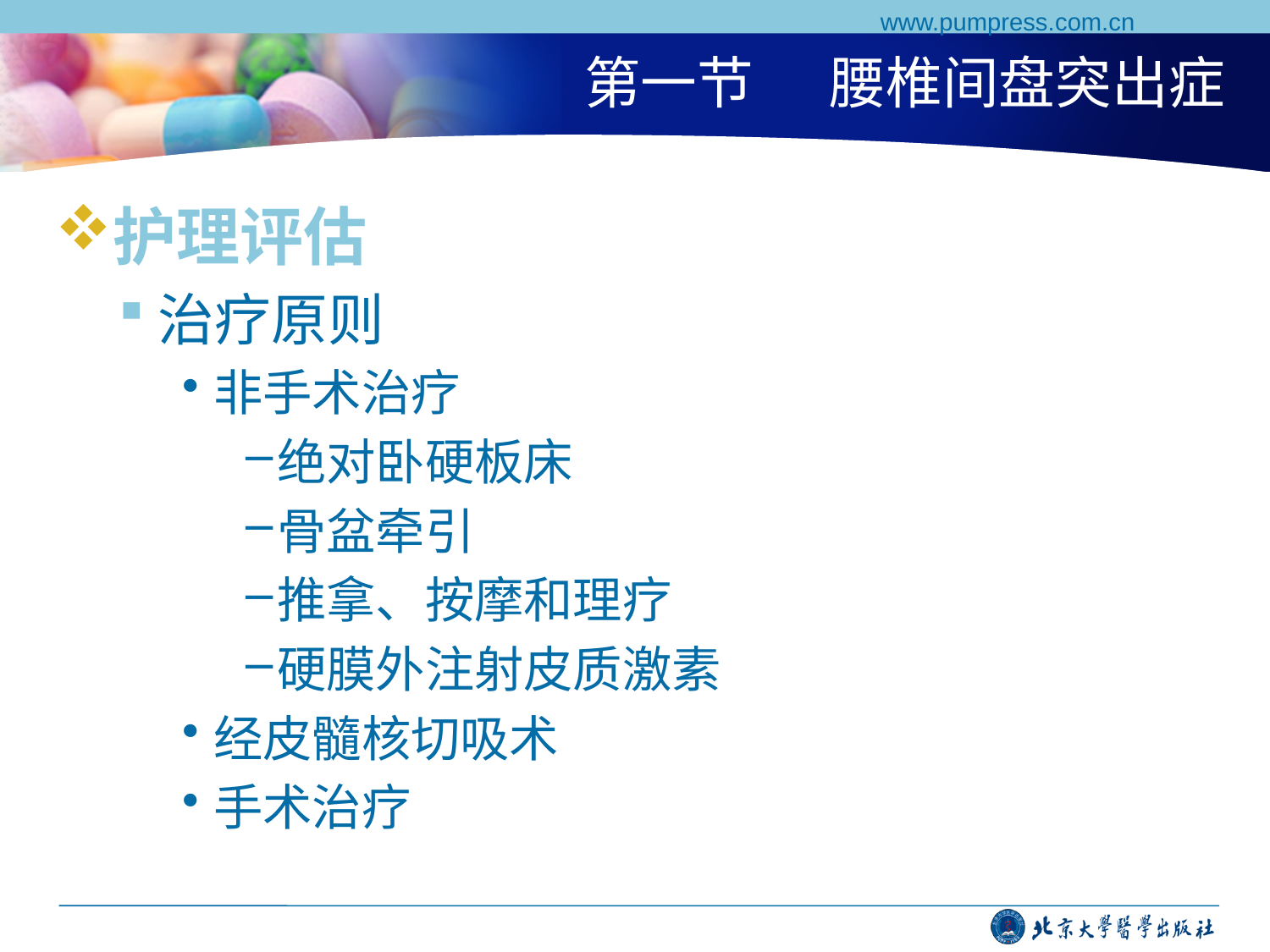

www.pumpress.com.cn
# 第一节      腰椎间盘突出症
护理评估
治疗原则
非手术治疗
绝对卧硬板床
骨盆牵引
推拿、按摩和理疗
硬膜外注射皮质激素
经皮髓核切吸术
手术治疗